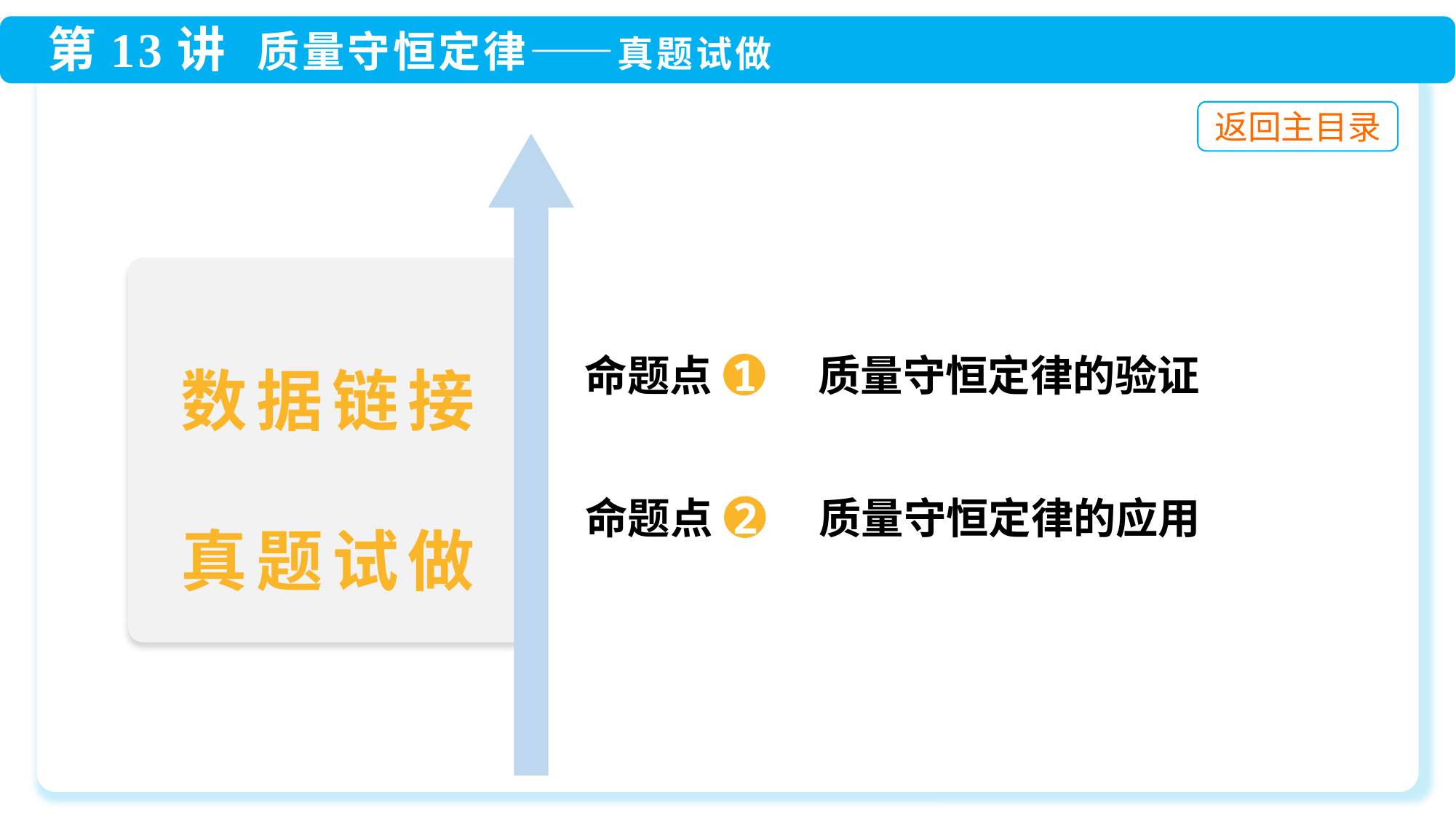

命题点 1  质量守恒定律的验证
数据链接
真题试做

命题点 2  质量守恒定律的应用